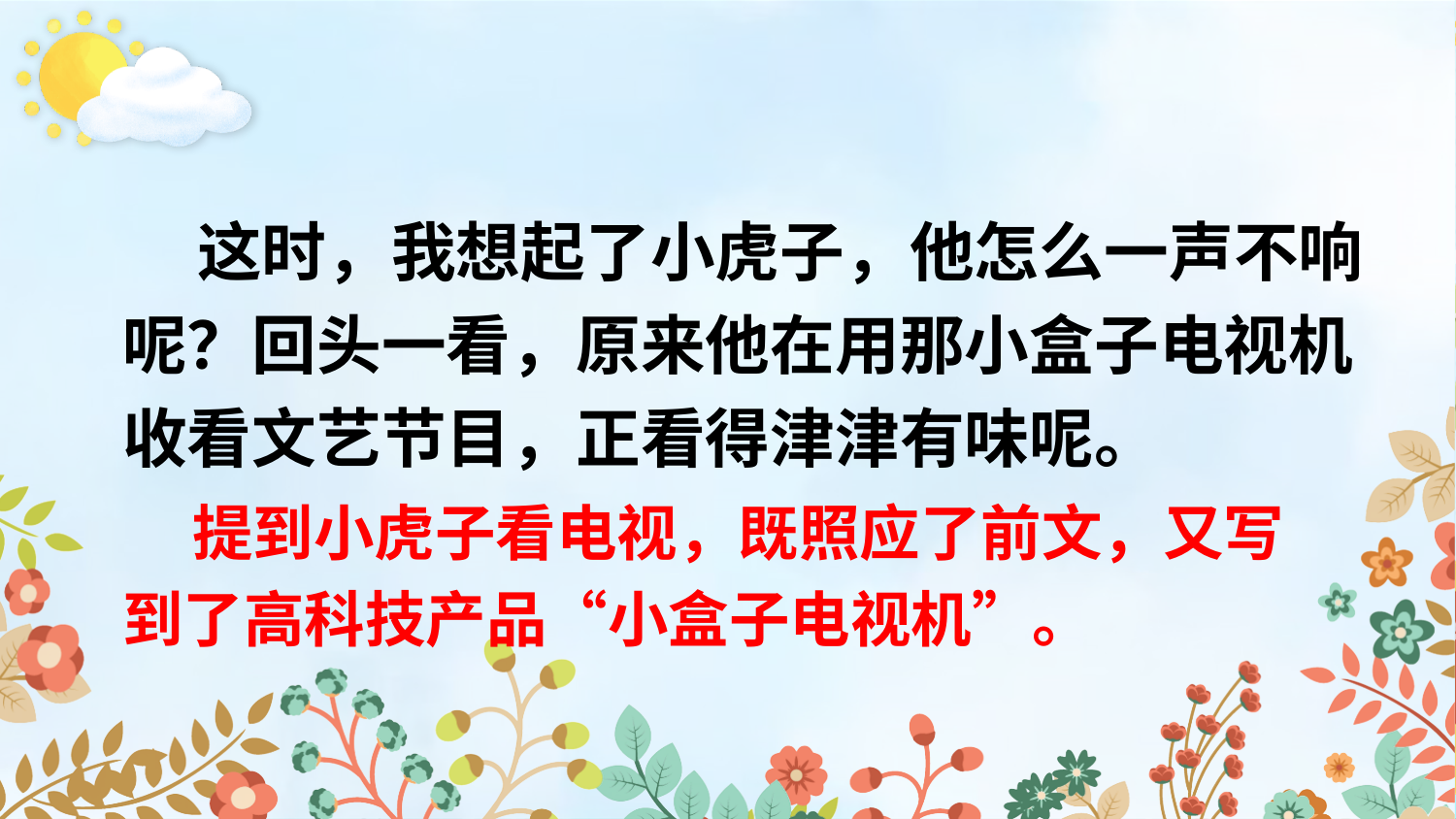

这时，我想起了小虎子，他怎么一声不响呢？回头一看，原来他在用那小盒子电视机收看文艺节目，正看得津津有味呢。
    提到小虎子看电视，既照应了前文，又写到了高科技产品“小盒子电视机”。